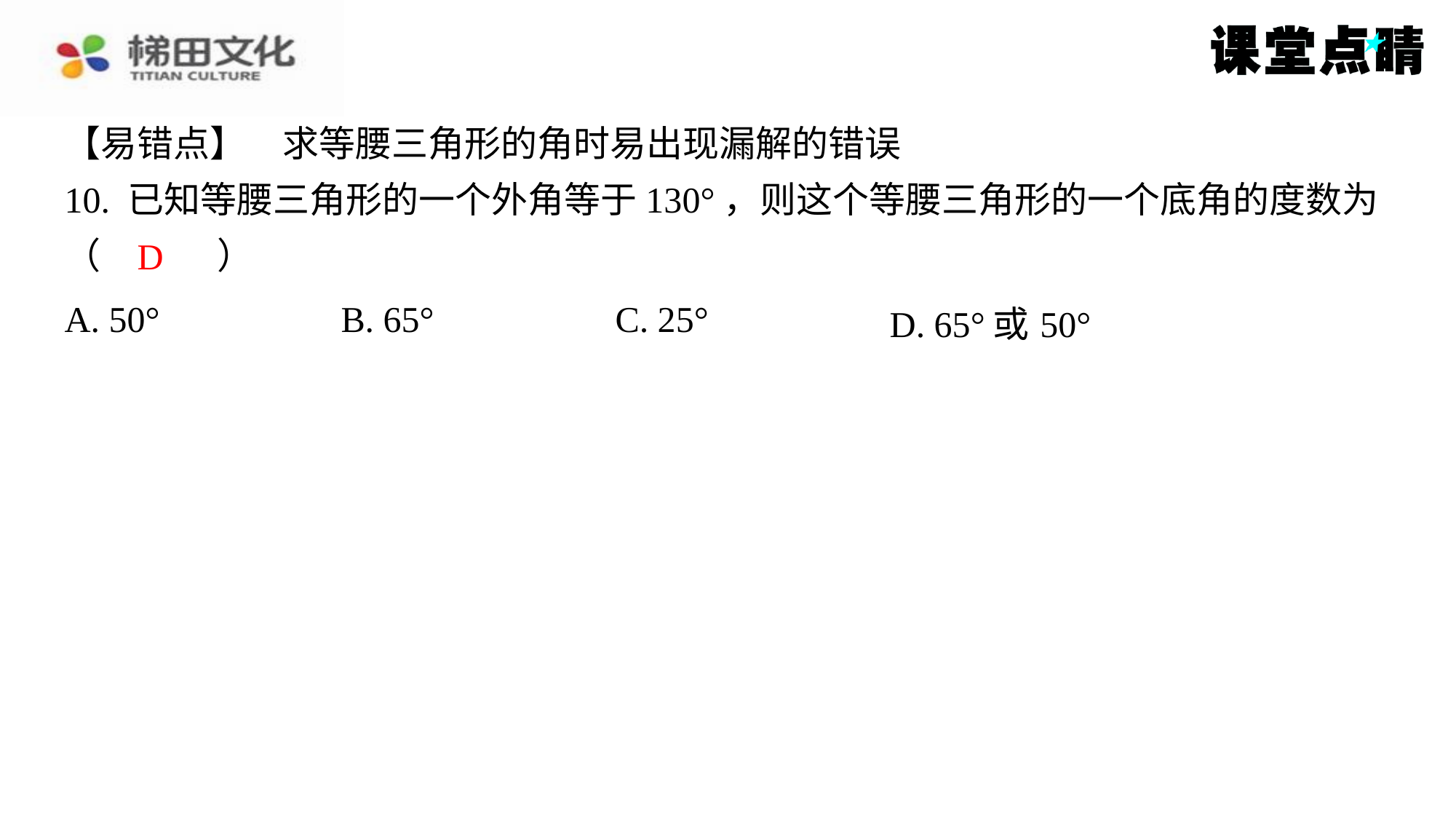

【易错点】　求等腰三角形的角时易出现漏解的错误
10. 已知等腰三角形的一个外角等于130°，则这个等腰三角形的一个底角的度数为
（　D　）
D
| A. 50° | B. 65° | C. 25° | D. 65°或50° |
| --- | --- | --- | --- |